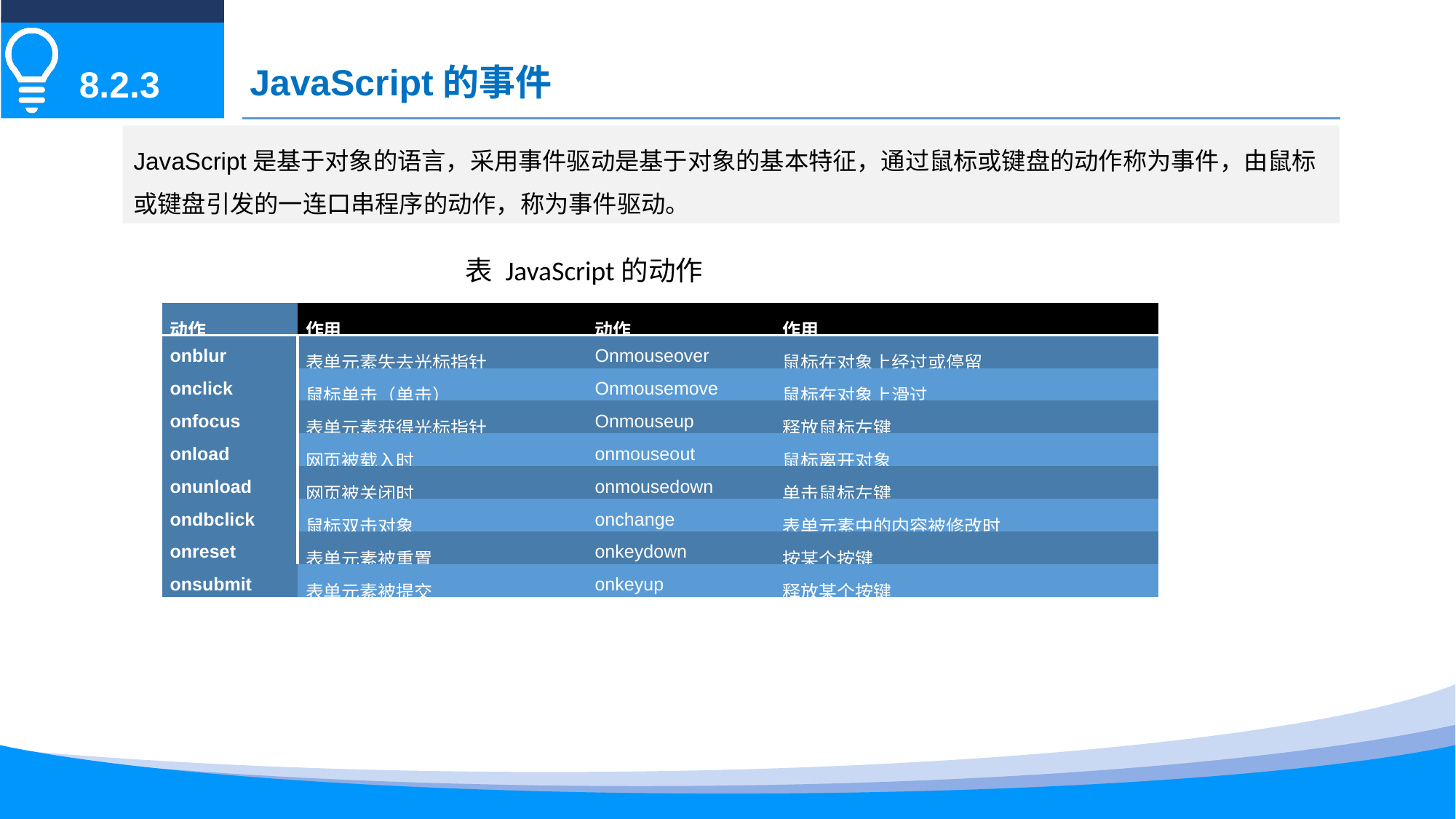

JavaScript的事件
8.2.3
JavaScript是基于对象的语言，采用事件驱动是基于对象的基本特征，通过鼠标或键盘的动作称为事件，由鼠标或键盘引发的一连口串程序的动作，称为事件驱动。
表 JavaScript的动作
| 动作 | 作用 | 动作 | 作用 |
| --- | --- | --- | --- |
| onblur | 表单元素失去光标指针 | Onmouseover | 鼠标在对象上经过或停留 |
| onclick | 鼠标单击（单击） | Onmousemove | 鼠标在对象上滑过 |
| onfocus | 表单元素获得光标指针 | Onmouseup | 释放鼠标左键 |
| onload | 网页被载入时 | onmouseout | 鼠标离开对象 |
| onunload | 网页被关闭时 | onmousedown | 单击鼠标左键 |
| ondbclick | 鼠标双击对象 | onchange | 表单元素中的内容被修改时 |
| onreset | 表单元素被重置 | onkeydown | 按某个按键 |
| onsubmit | 表单元素被提交 | onkeyup | 释放某个按键 |